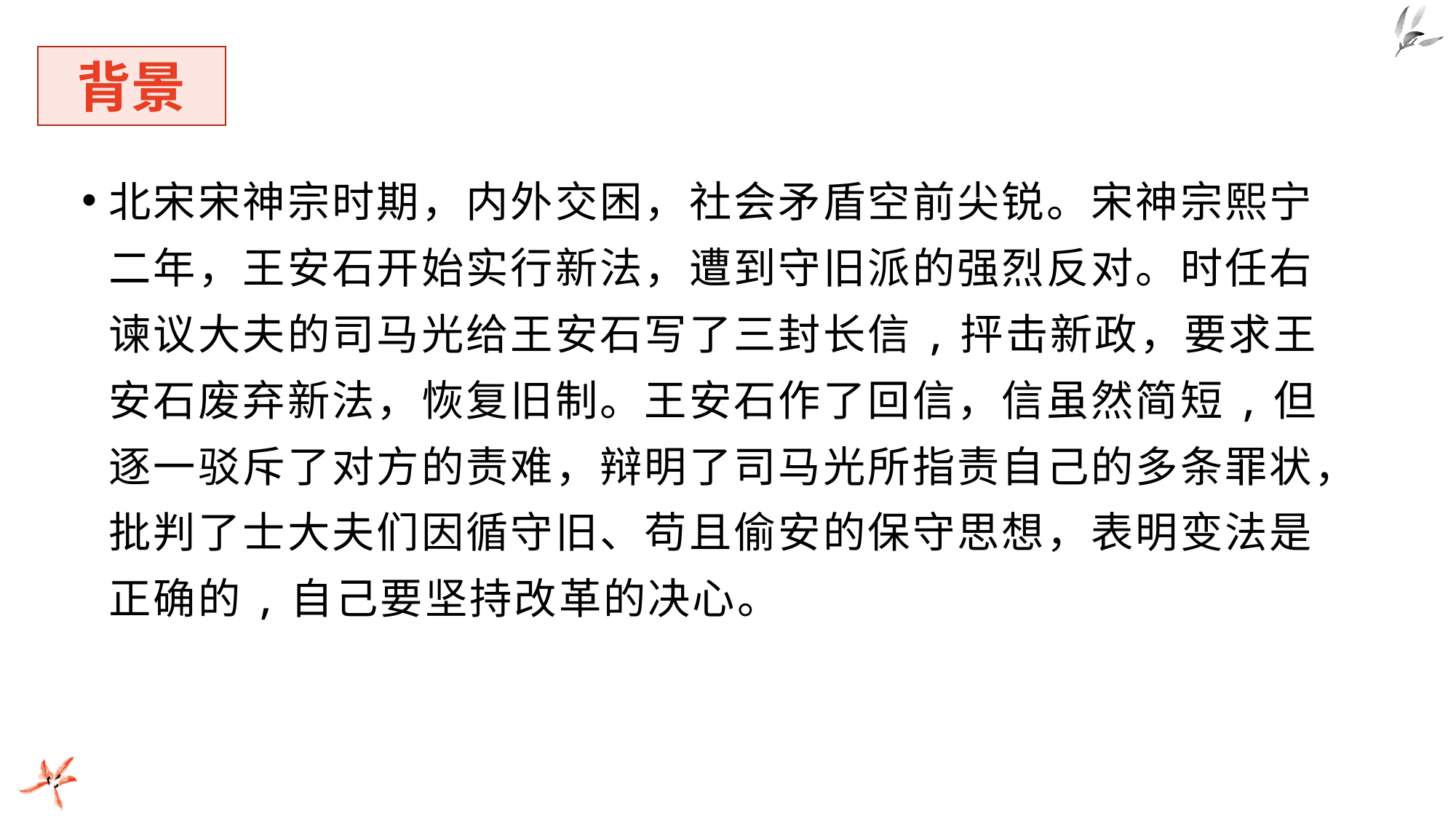

背景
北宋宋神宗时期，内外交困，社会矛盾空前尖锐。宋神宗熙宁二年，王安石开始实行新法，遭到守旧派的强烈反对。时任右谏议大夫的司马光给王安石写了三封长信,抨击新政，要求王安石废弃新法，恢复旧制。王安石作了回信，信虽然简短,但逐一驳斥了对方的责难，辩明了司马光所指责自己的多条罪状，批判了士大夫们因循守旧、苟且偷安的保守思想，表明变法是正确的,自己要坚持改革的决心。